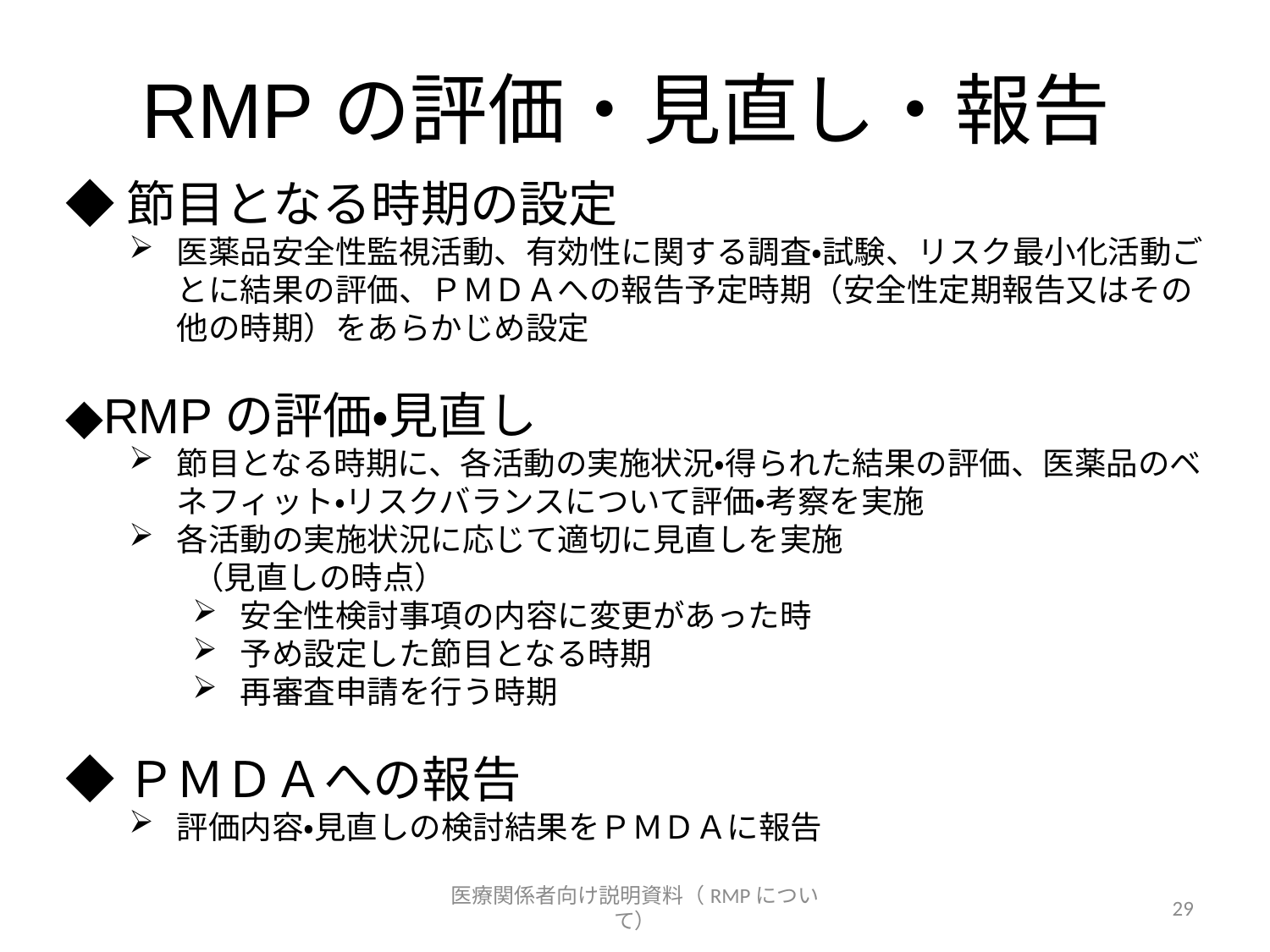

RMPの評価・見直し・報告
◆節目となる時期の設定
医薬品安全性監視活動、有効性に関する調査・試験、リスク最小化活動ごとに結果の評価、ＰＭＤＡへの報告予定時期（安全性定期報告又はその他の時期）をあらかじめ設定

◆RMPの評価・見直し
節目となる時期に、各活動の実施状況・得られた結果の評価、医薬品のベネフィット・リスクバランスについて評価・考察を実施
各活動の実施状況に応じて適切に見直しを実施
　　（見直しの時点）
安全性検討事項の内容に変更があった時
予め設定した節目となる時期
再審査申請を行う時期

◆ＰＭＤＡへの報告
評価内容・見直しの検討結果をＰＭＤＡに報告

医療関係者向け説明資料（RMPについて）
29